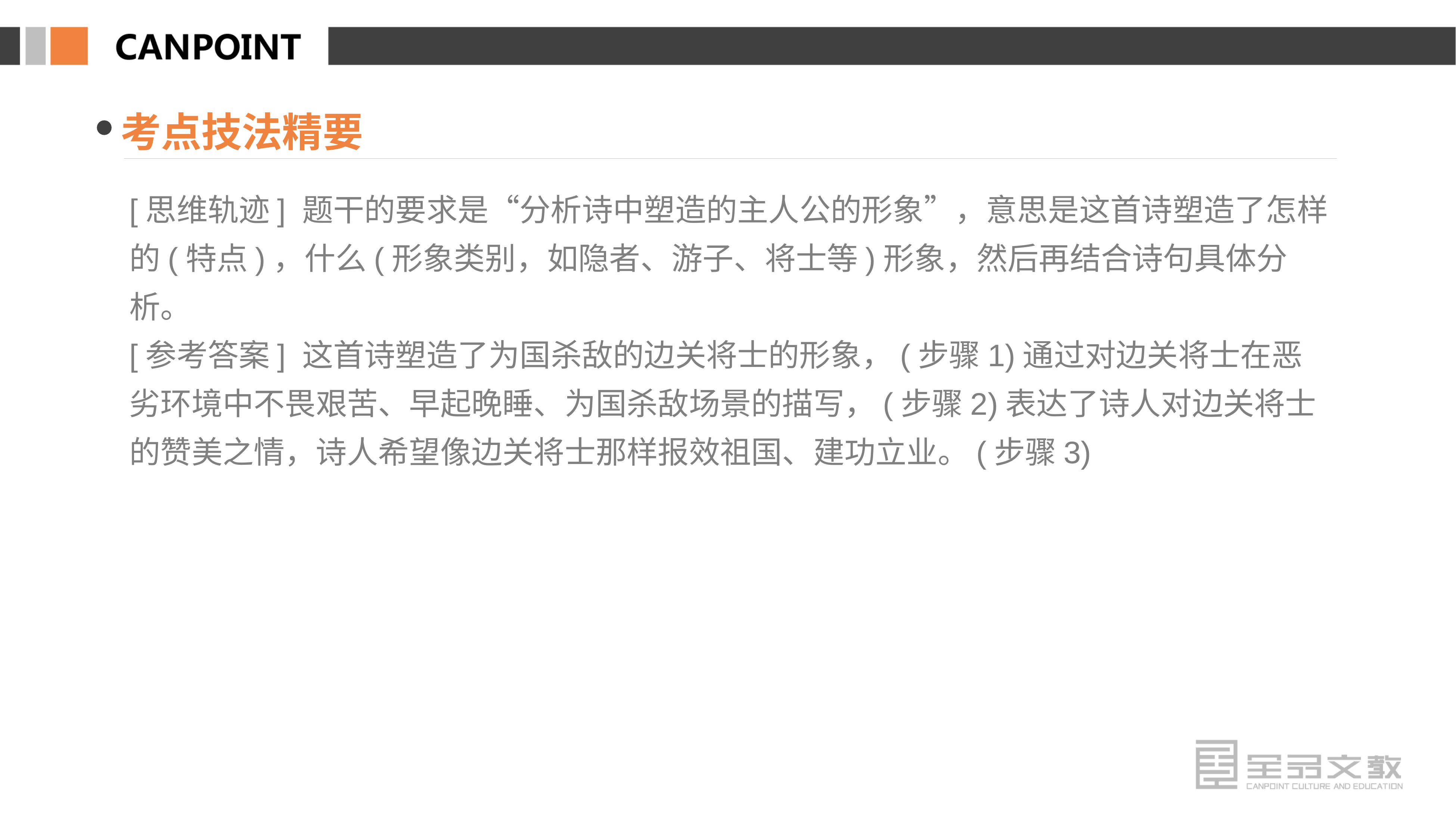

考点技法精要

[思维轨迹] 题干的要求是“分析诗中塑造的主人公的形象”，意思是这首诗塑造了怎样的(特点)，什么(形象类别，如隐者、游子、将士等)形象，然后再结合诗句具体分析。
[参考答案] 这首诗塑造了为国杀敌的边关将士的形象，(步骤1)通过对边关将士在恶劣环境中不畏艰苦、早起晚睡、为国杀敌场景的描写，(步骤2)表达了诗人对边关将士的赞美之情，诗人希望像边关将士那样报效祖国、建功立业。(步骤3)